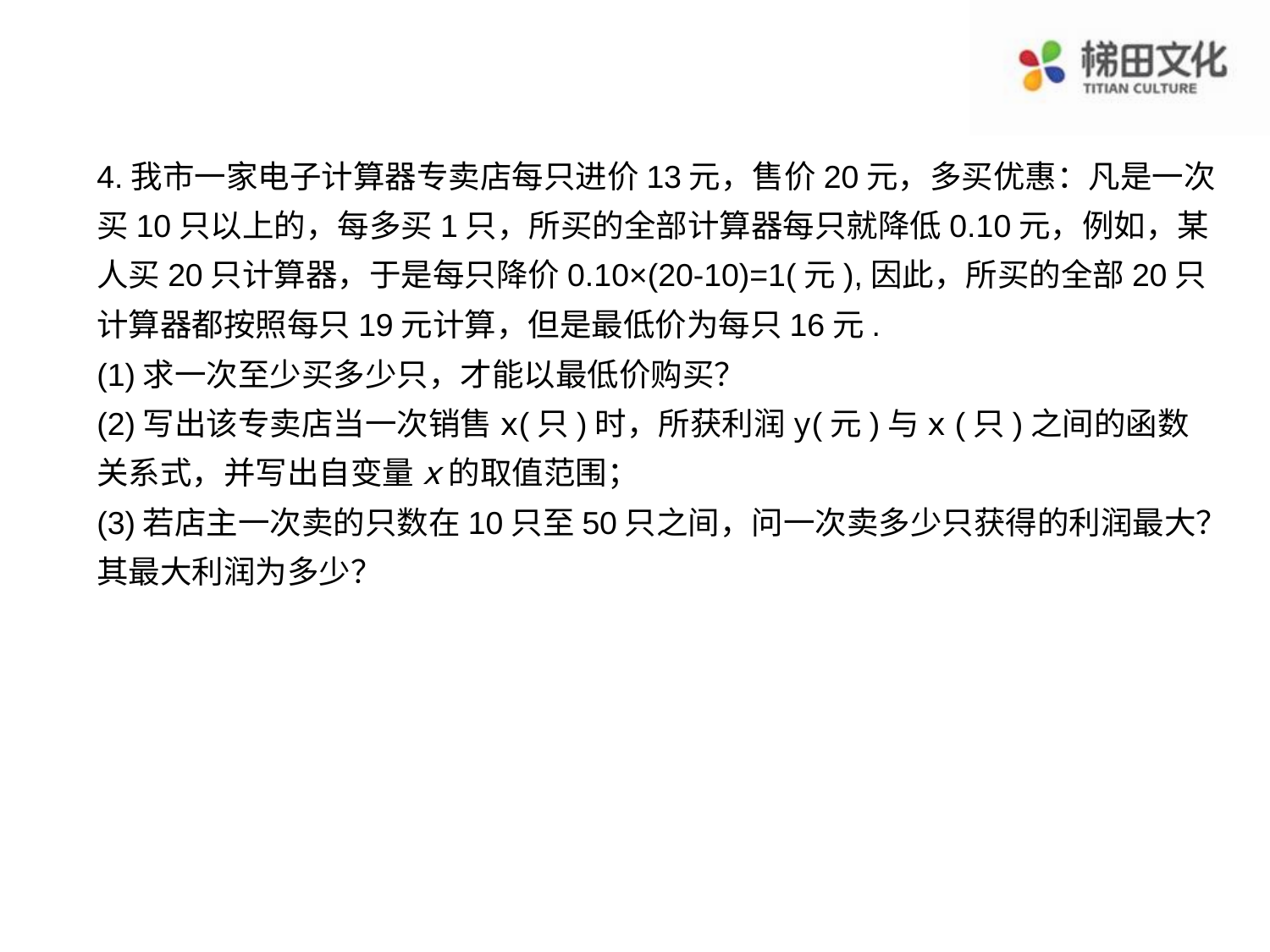

4.我市一家电子计算器专卖店每只进价13元，售价20元，多买优惠：凡是一次买10只以上的，每多买1只，所买的全部计算器每只就降低0.10元，例如，某人买20只计算器，于是每只降价0.10×(20-10)=1(元),因此，所买的全部20只计算器都按照每只19元计算，但是最低价为每只16元.
(1)求一次至少买多少只，才能以最低价购买？
(2)写出该专卖店当一次销售x(只)时，所获利润y(元)与x (只)之间的函数关系式，并写出自变量x的取值范围；
(3)若店主一次卖的只数在10只至50只之间，问一次卖多少只获得的利润最大？其最大利润为多少？